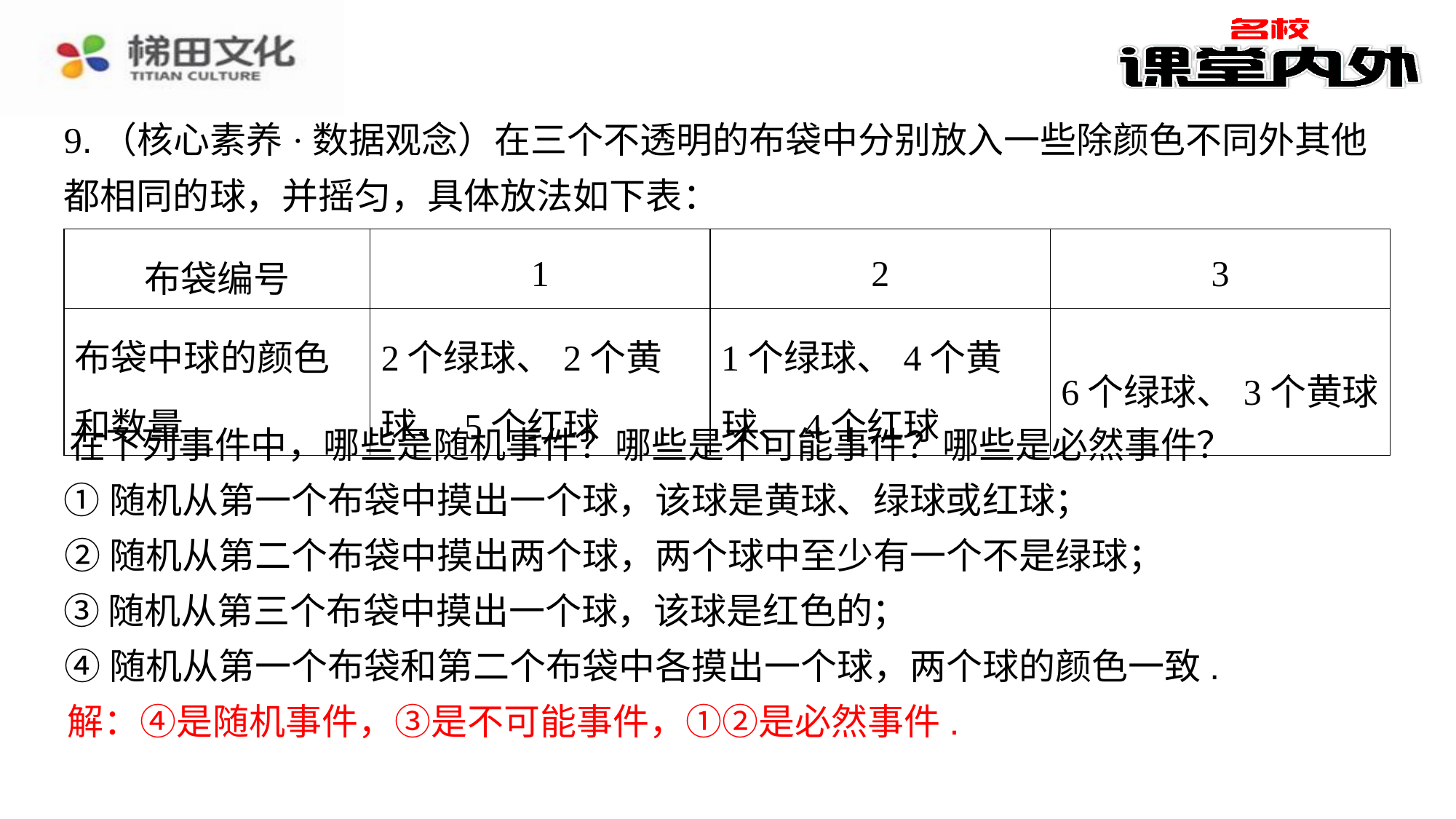

9.（核心素养·数据观念）在三个不透明的布袋中分别放入一些除颜色不同外其他都相同的球，并摇匀，具体放法如下表：
| 布袋编号 | 1 | 2 | 3 |
| --- | --- | --- | --- |
| 布袋中球的颜色和数量 | 2个绿球、2个黄球、5个红球 | 1个绿球、4个黄球、4个红球 | 6个绿球、3个黄球 |
在下列事件中，哪些是随机事件？哪些是不可能事件？哪些是必然事件？
①随机从第一个布袋中摸出一个球，该球是黄球、绿球或红球；
②随机从第二个布袋中摸出两个球，两个球中至少有一个不是绿球；
③随机从第三个布袋中摸出一个球，该球是红色的；
④随机从第一个布袋和第二个布袋中各摸出一个球，两个球的颜色一致.
解：④是随机事件，③是不可能事件，①②是必然事件.